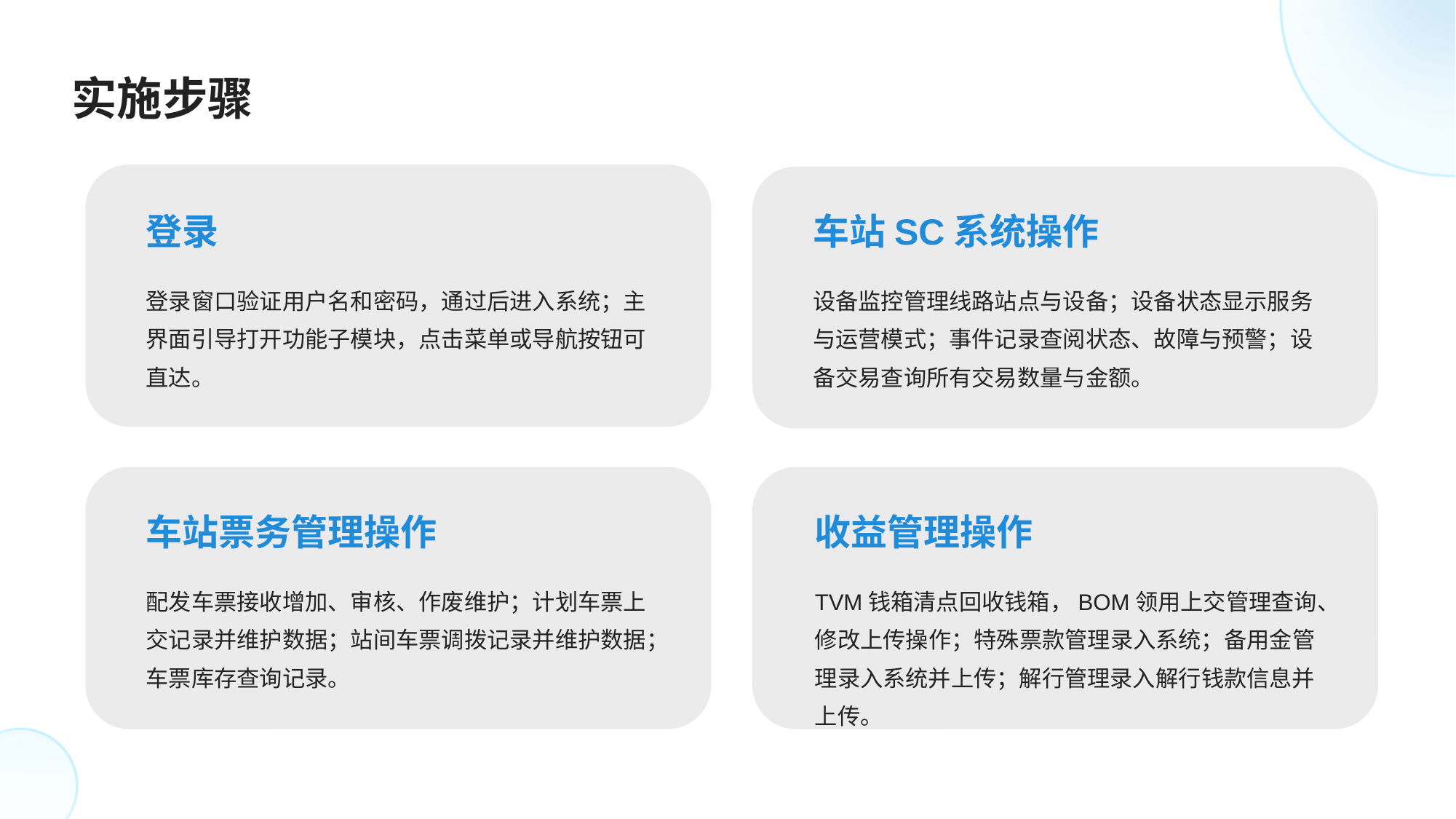

实施步骤

登录
车站SC系统操作
登录窗口验证用户名和密码，通过后进入系统；主界面引导打开功能子模块，点击菜单或导航按钮可直达。
设备监控管理线路站点与设备；设备状态显示服务与运营模式；事件记录查阅状态、故障与预警；设备交易查询所有交易数量与金额。

车站票务管理操作
收益管理操作
配发车票接收增加、审核、作废维护；计划车票上交记录并维护数据；站间车票调拨记录并维护数据；车票库存查询记录。
TVM钱箱清点回收钱箱，BOM领用上交管理查询、修改上传操作；特殊票款管理录入系统；备用金管理录入系统并上传；解行管理录入解行钱款信息并上传。